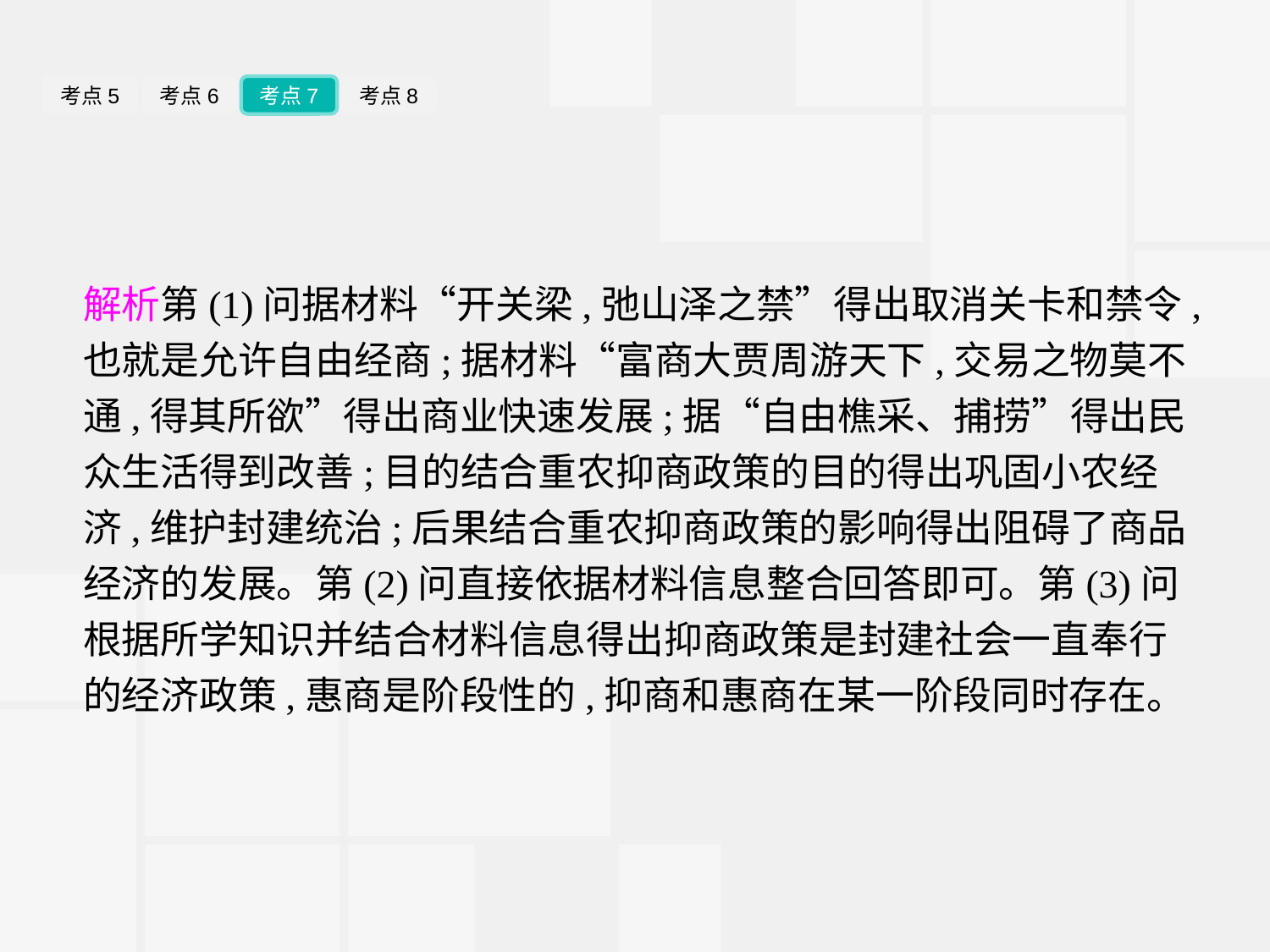

考点5
考点6
考点7
考点8
解析第(1)问据材料“开关梁,弛山泽之禁”得出取消关卡和禁令,也就是允许自由经商;据材料“富商大贾周游天下,交易之物莫不通,得其所欲”得出商业快速发展;据“自由樵采、捕捞”得出民众生活得到改善;目的结合重农抑商政策的目的得出巩固小农经济,维护封建统治;后果结合重农抑商政策的影响得出阻碍了商品经济的发展。第(2)问直接依据材料信息整合回答即可。第(3)问根据所学知识并结合材料信息得出抑商政策是封建社会一直奉行的经济政策,惠商是阶段性的,抑商和惠商在某一阶段同时存在。